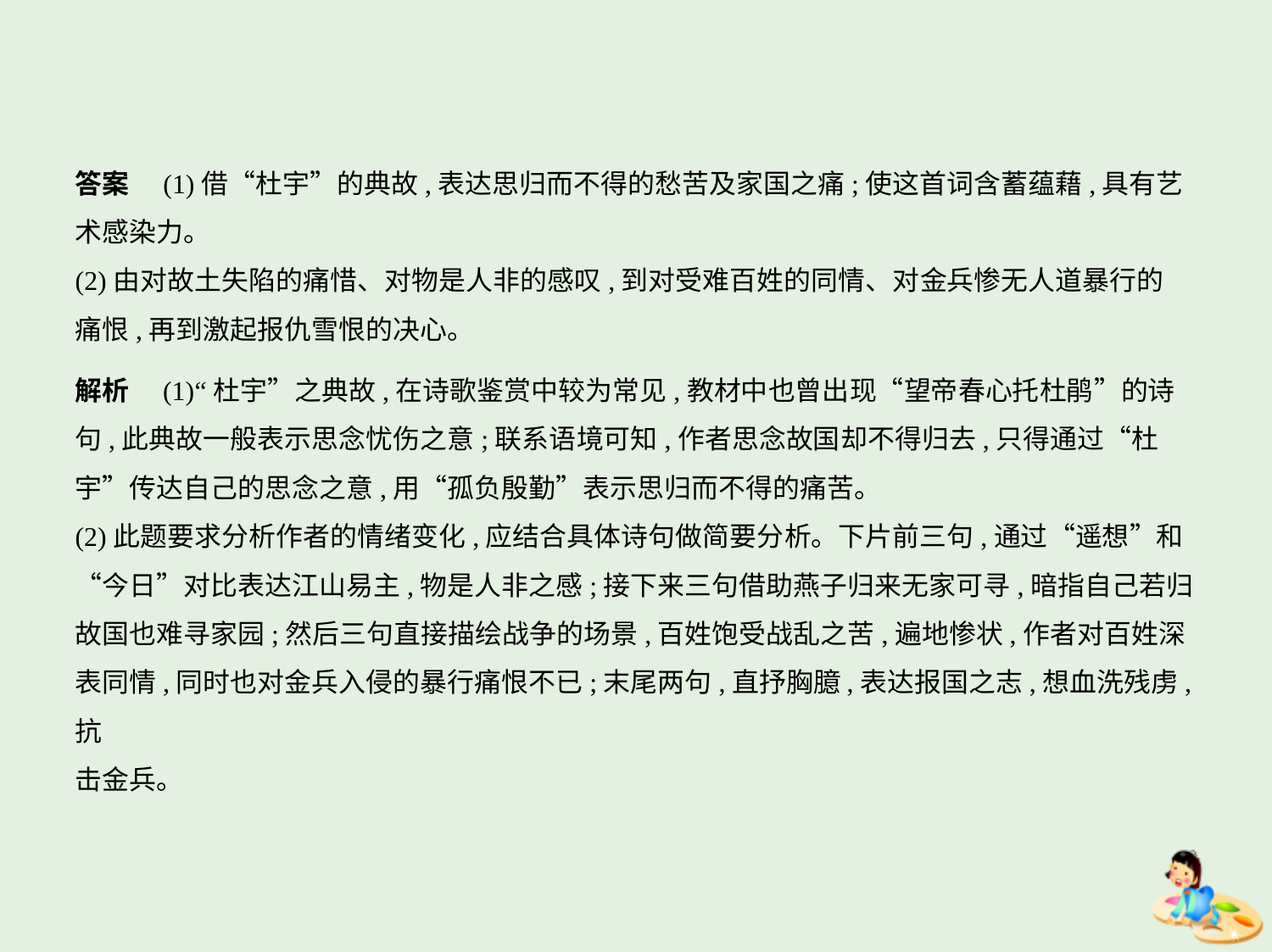

答案　(1)借“杜宇”的典故,表达思归而不得的愁苦及家国之痛;使这首词含蓄蕴藉,具有艺
术感染力。
(2)由对故土失陷的痛惜、对物是人非的感叹,到对受难百姓的同情、对金兵惨无人道暴行的
痛恨,再到激起报仇雪恨的决心。
解析　(1)“杜宇”之典故,在诗歌鉴赏中较为常见,教材中也曾出现“望帝春心托杜鹃”的诗
句,此典故一般表示思念忧伤之意;联系语境可知,作者思念故国却不得归去,只得通过“杜
宇”传达自己的思念之意,用“孤负殷勤”表示思归而不得的痛苦。
(2)此题要求分析作者的情绪变化,应结合具体诗句做简要分析。下片前三句,通过“遥想”和
“今日”对比表达江山易主,物是人非之感;接下来三句借助燕子归来无家可寻,暗指自己若归
故国也难寻家园;然后三句直接描绘战争的场景,百姓饱受战乱之苦,遍地惨状,作者对百姓深
表同情,同时也对金兵入侵的暴行痛恨不已;末尾两句,直抒胸臆,表达报国之志,想血洗残虏,抗
击金兵。